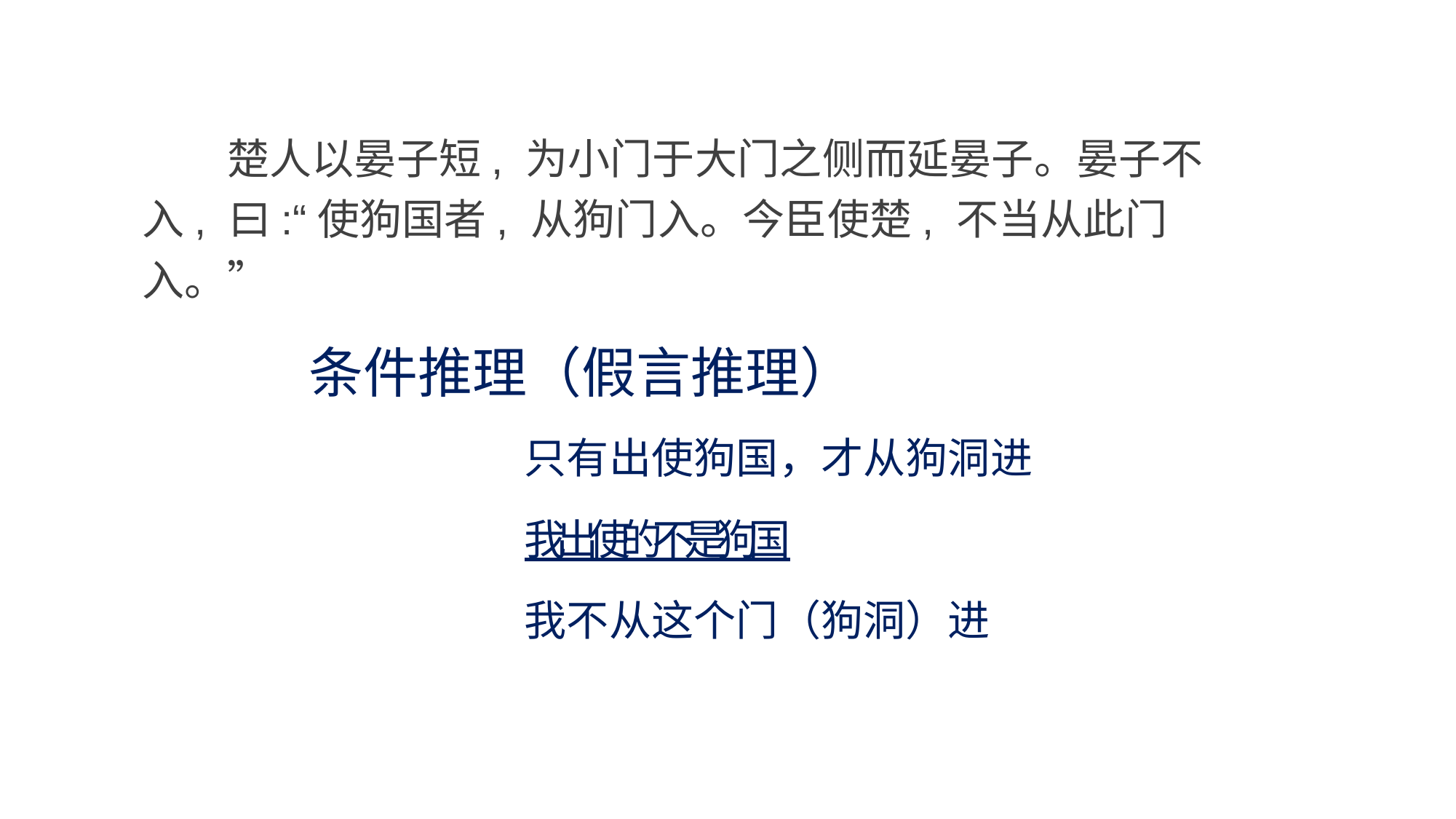

楚人以晏子短, 为小门于大门之侧而延晏子。晏子不入, 曰:“使狗国者, 从狗门入。今臣使楚, 不当从此门入。”
条件推理（假言推理）
只有出使狗国，才从狗洞进
我 出 使 的 不 是 狗 国
我不从这个门（狗洞）进